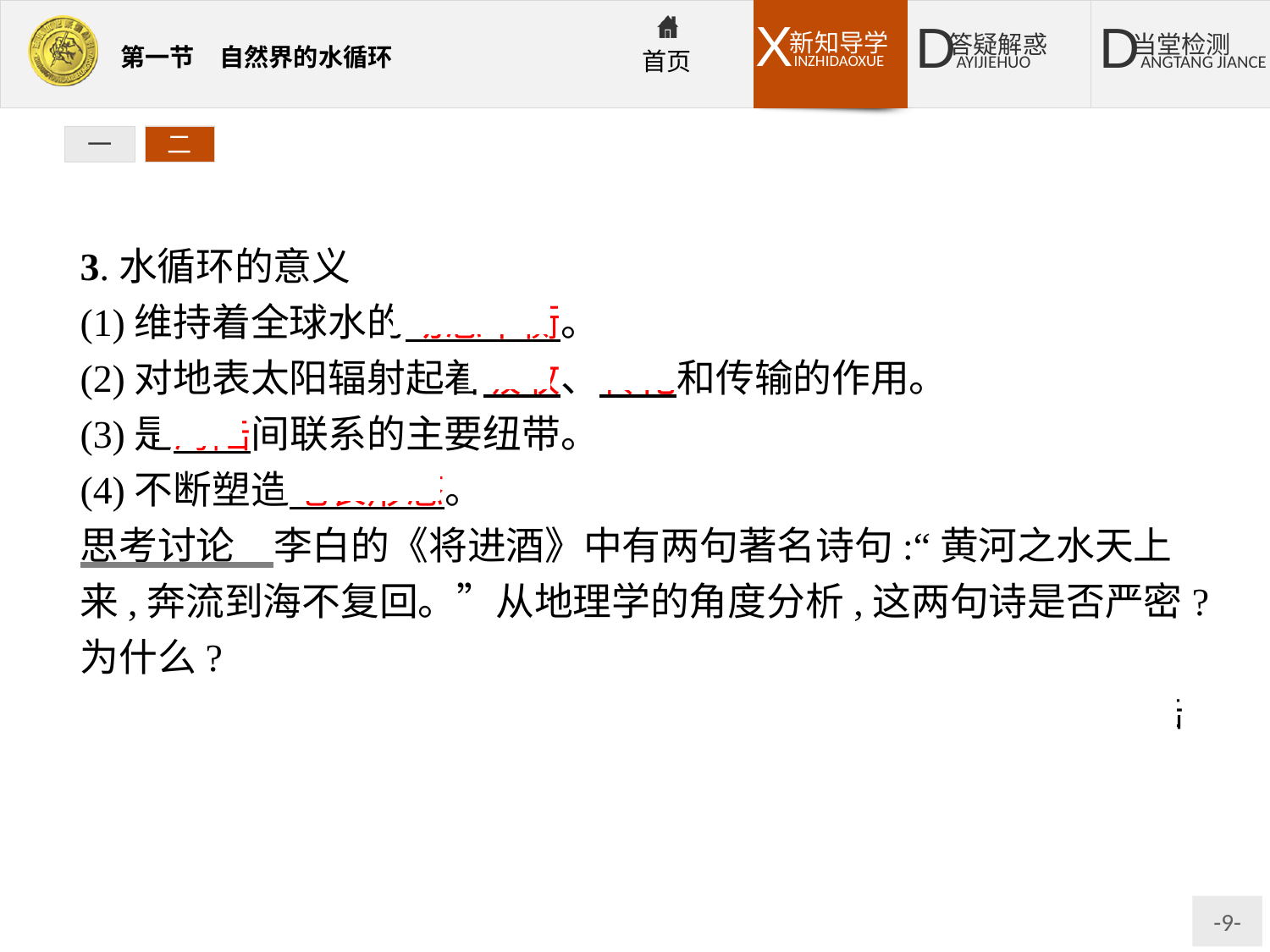

一
二
3.水循环的意义
(1)维持着全球水的动态平衡。
(2)对地表太阳辐射起着吸收、转化和传输的作用。
(3)是海陆间联系的主要纽带。
(4)不断塑造地表形态。
思考讨论　李白的《将进酒》中有两句著名诗句:“黄河之水天上来,奔流到海不复回。”从地理学的角度分析,这两句诗是否严密?为什么?
提示:不严密。从水循环角度看,黄河之水奔流入海还可通过海陆间循环回到陆地。